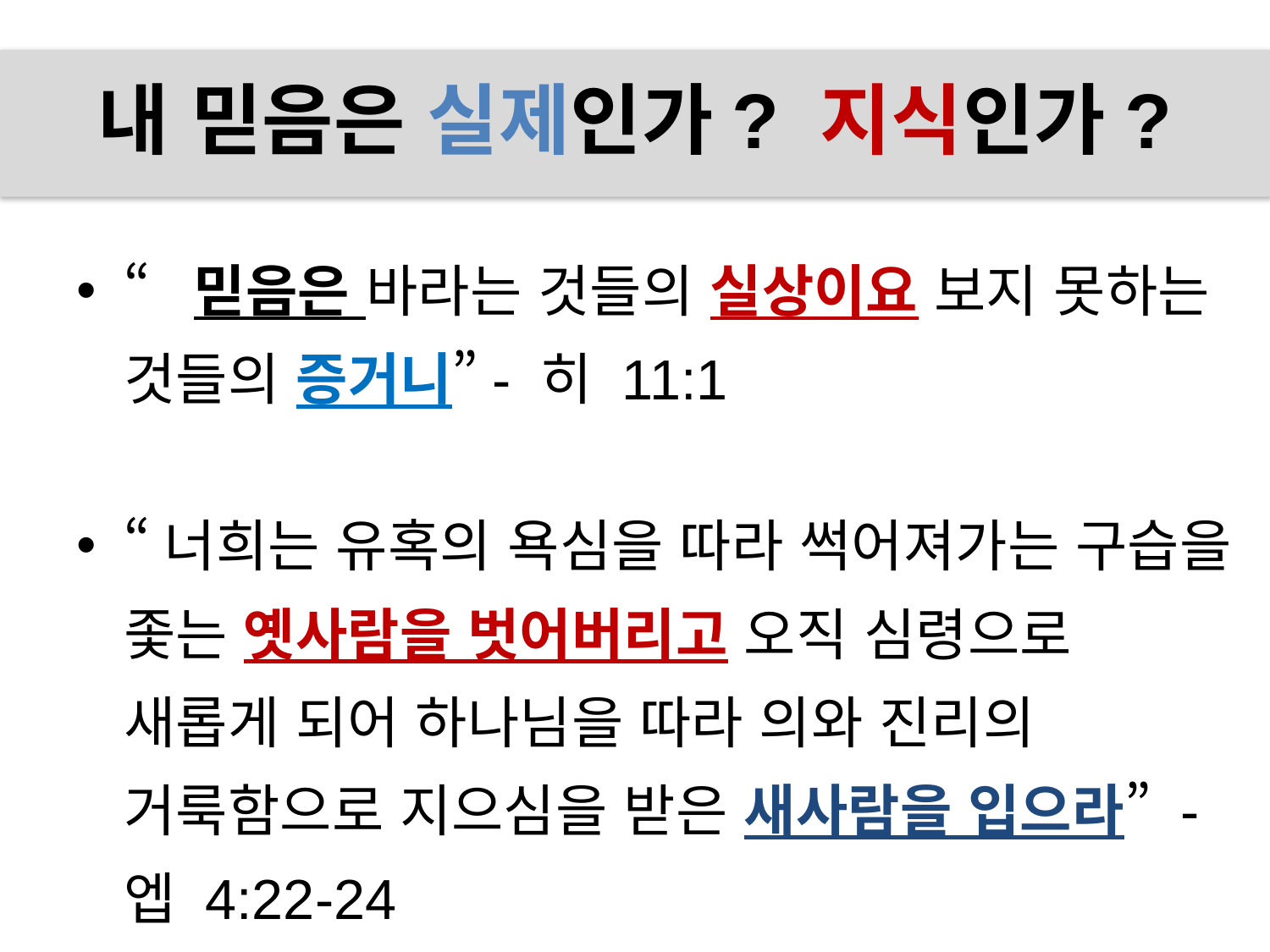

# 내 믿음은 실제인가? 지식인가?

“믿음은 바라는 것들의 실상이요 보지 못하는 것들의 증거니”- 히 11:1
“너희는 유혹의 욕심을 따라 썩어져가는 구습을 좇는 옛사람을 벗어버리고 오직 심령으로 새롭게 되어 하나님을 따라 의와 진리의 거룩함으로 지으심을 받은 새사람을 입으라” - 엡 4:22-24